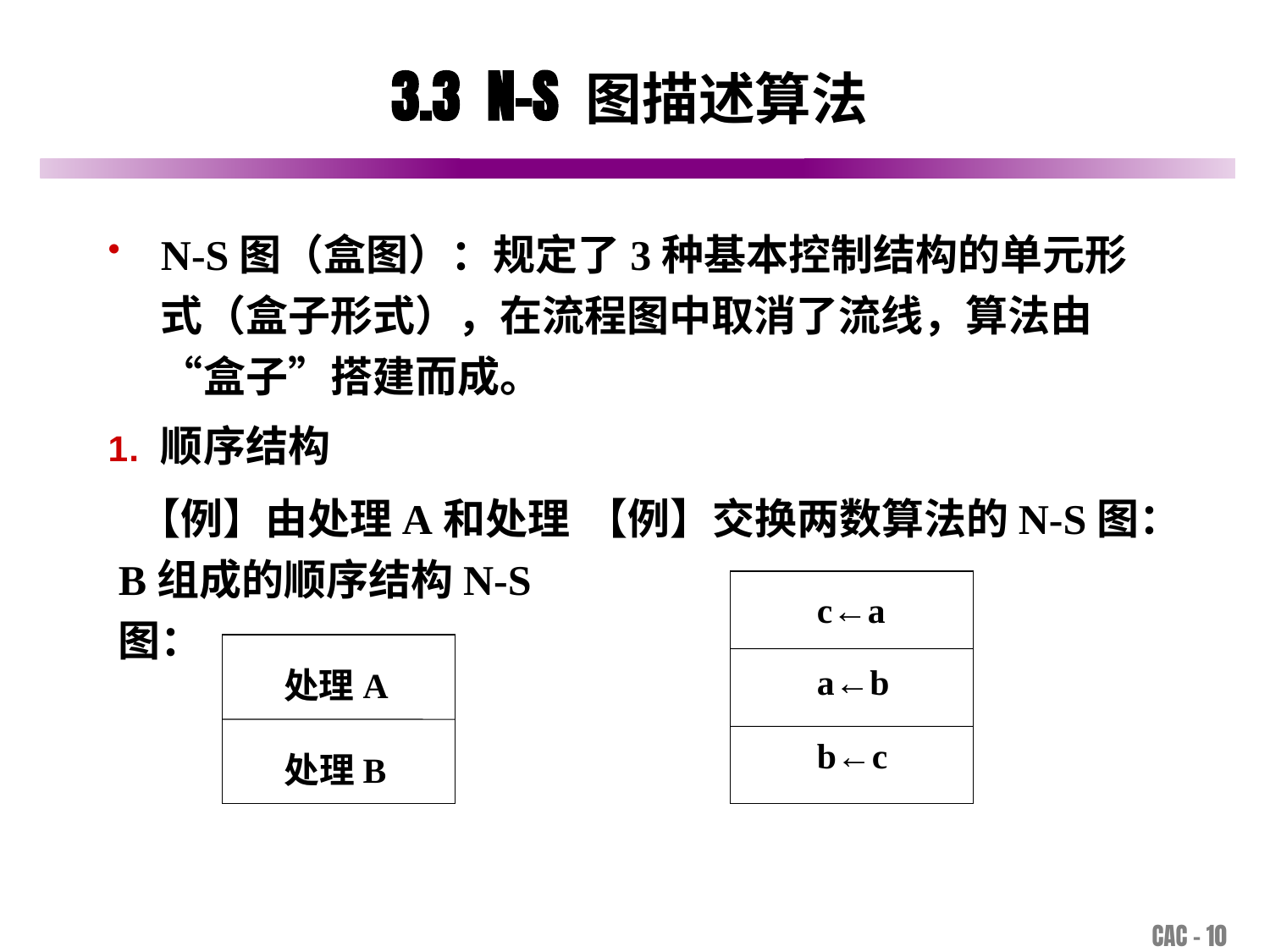

# 3.3  N-S 图描述算法
N-S图（盒图）：规定了3种基本控制结构的单元形式（盒子形式），在流程图中取消了流线，算法由“盒子”搭建而成。
顺序结构
 【例】由处理A和处理B组成的顺序结构N-S图：
【例】交换两数算法的N-S图：

c←a
a←b
b←c

处理A
处理B
10